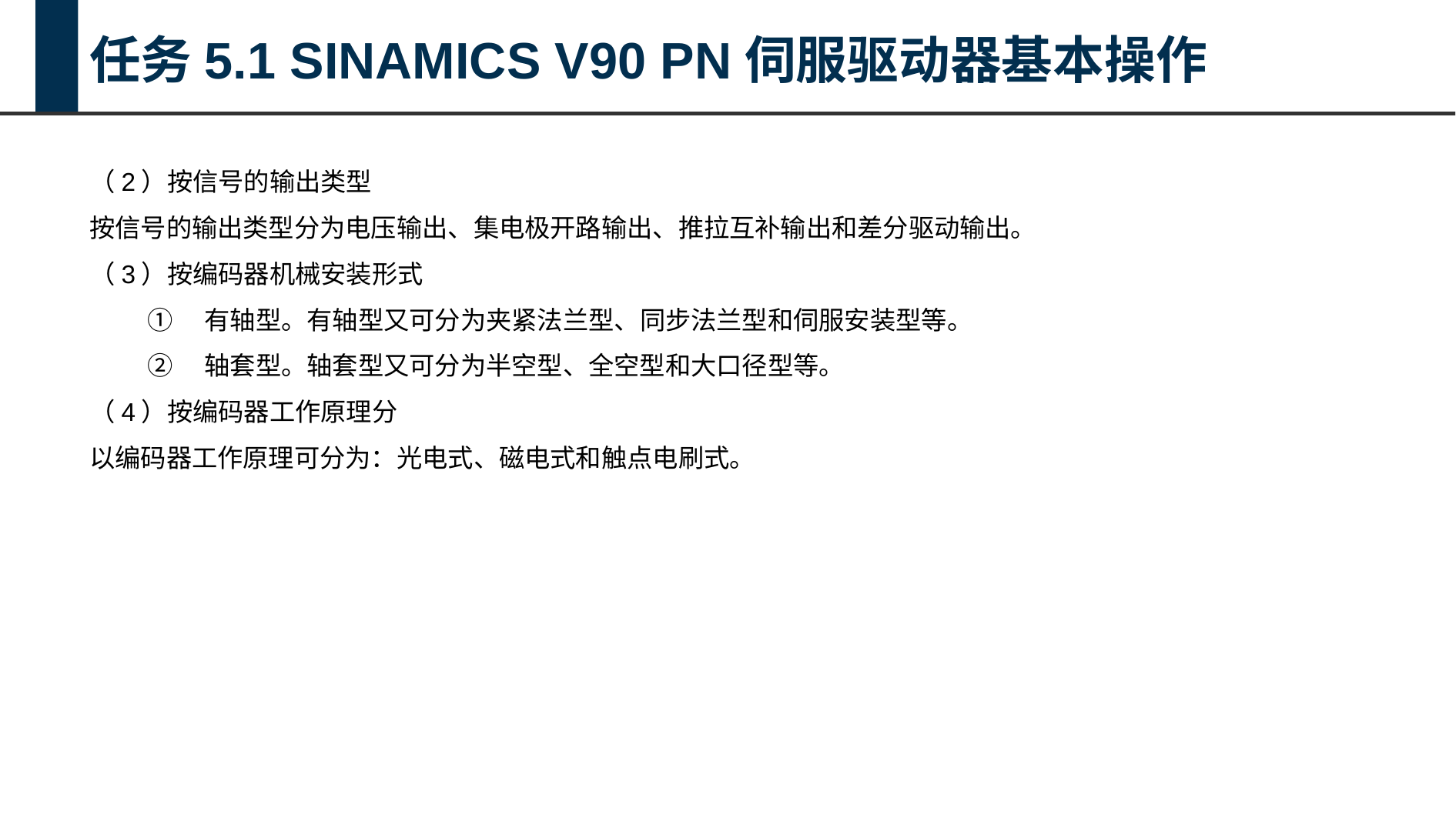

任务5.1 SINAMICS V90 PN伺服驱动器基本操作
（2）按信号的输出类型
按信号的输出类型分为电压输出、集电极开路输出、推拉互补输出和差分驱动输出。
（3）按编码器机械安装形式
①　有轴型。有轴型又可分为夹紧法兰型、同步法兰型和伺服安装型等。
②　轴套型。轴套型又可分为半空型、全空型和大口径型等。
（4）按编码器工作原理分
以编码器工作原理可分为：光电式、磁电式和触点电刷式。